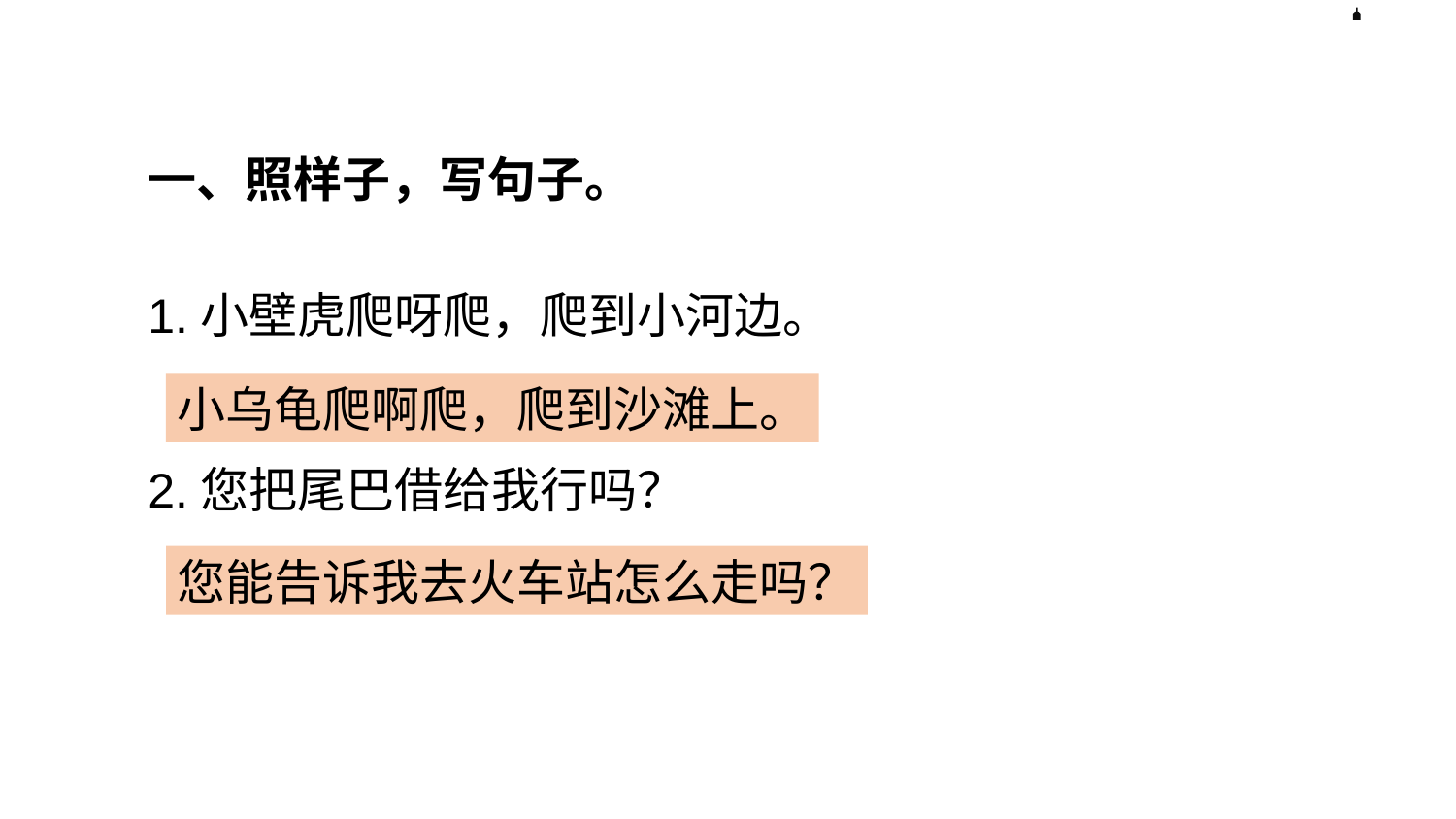

一、照样子，写句子。

1.小壁虎爬呀爬，爬到小河边。

2.您把尾巴借给我行吗？
小乌龟爬啊爬，爬到沙滩上。
您能告诉我去火车站怎么走吗？